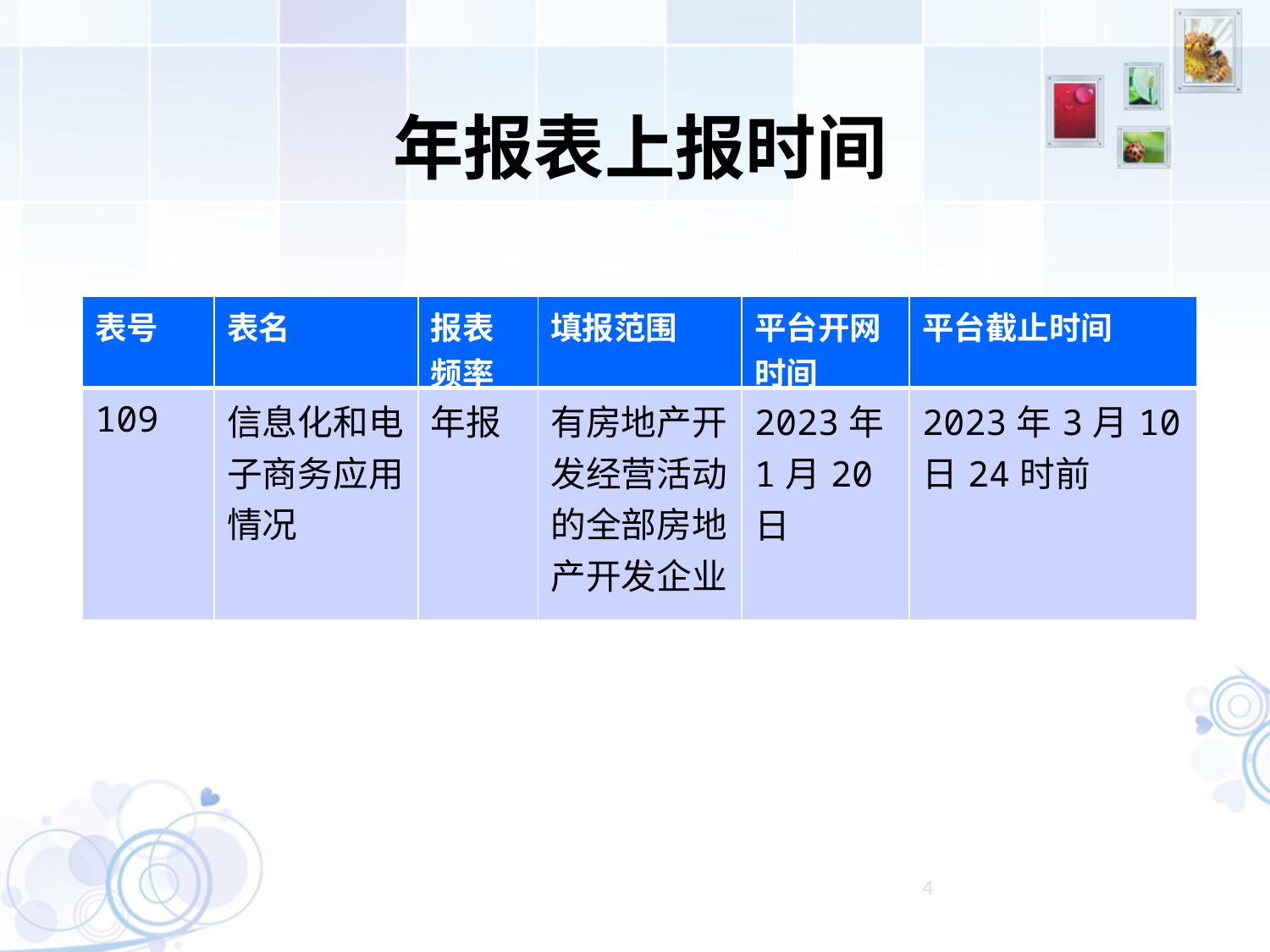

年报表上报时间
| 表号 | 表名 | 报表频率 | 填报范围 | 平台开网时间 | 平台截止时间 |
| --- | --- | --- | --- | --- | --- |
| 109 | 信息化和电子商务应用情况 | 年报 | 有房地产开发经营活动的全部房地产开发企业 | 2023年1月20日 | 2023年3月10日24时前 |
4